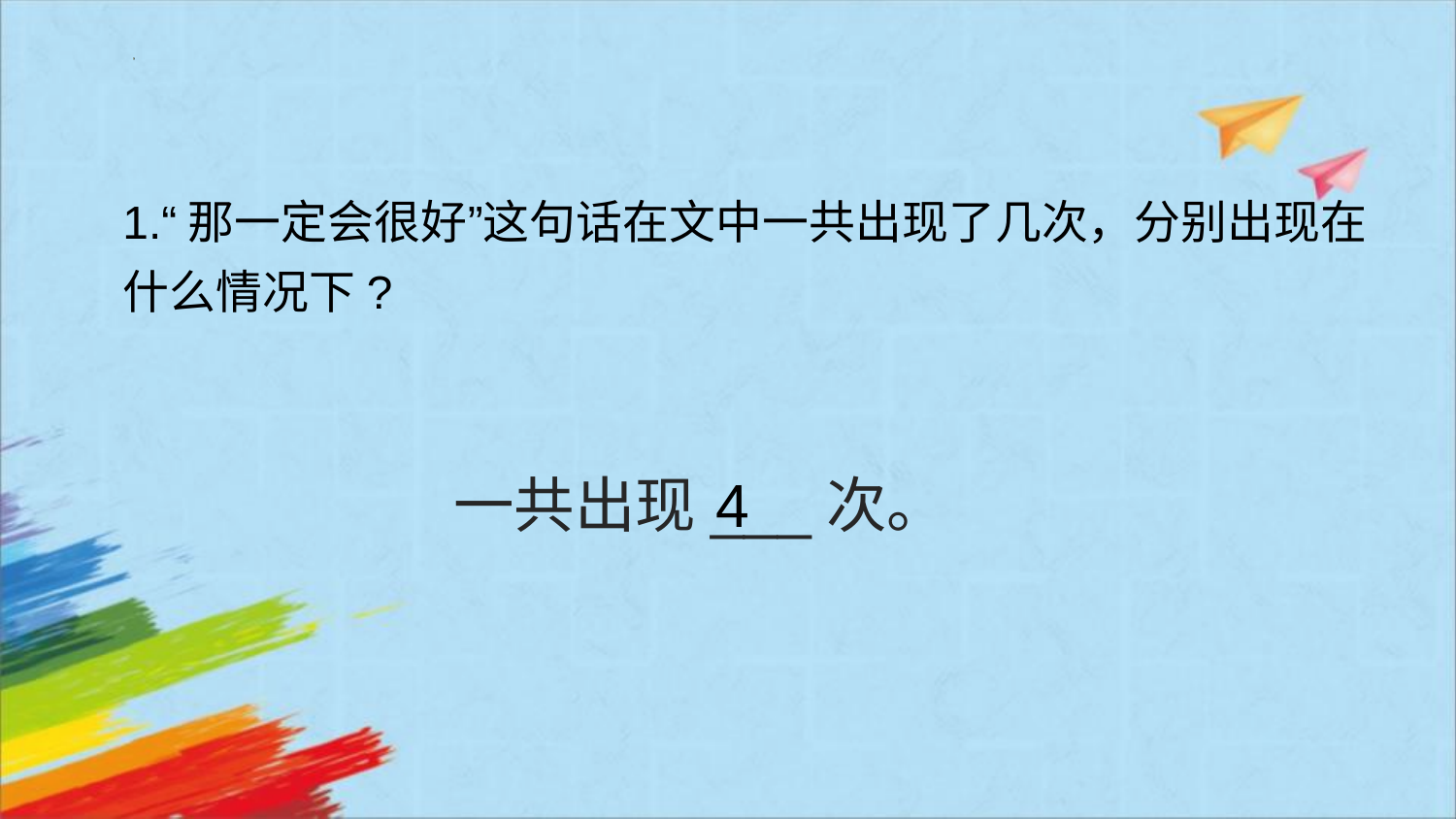

1.“那一定会很好”这句话在文中一共出现了几次，分别出现在什么情况下?
一共出现___次。
4